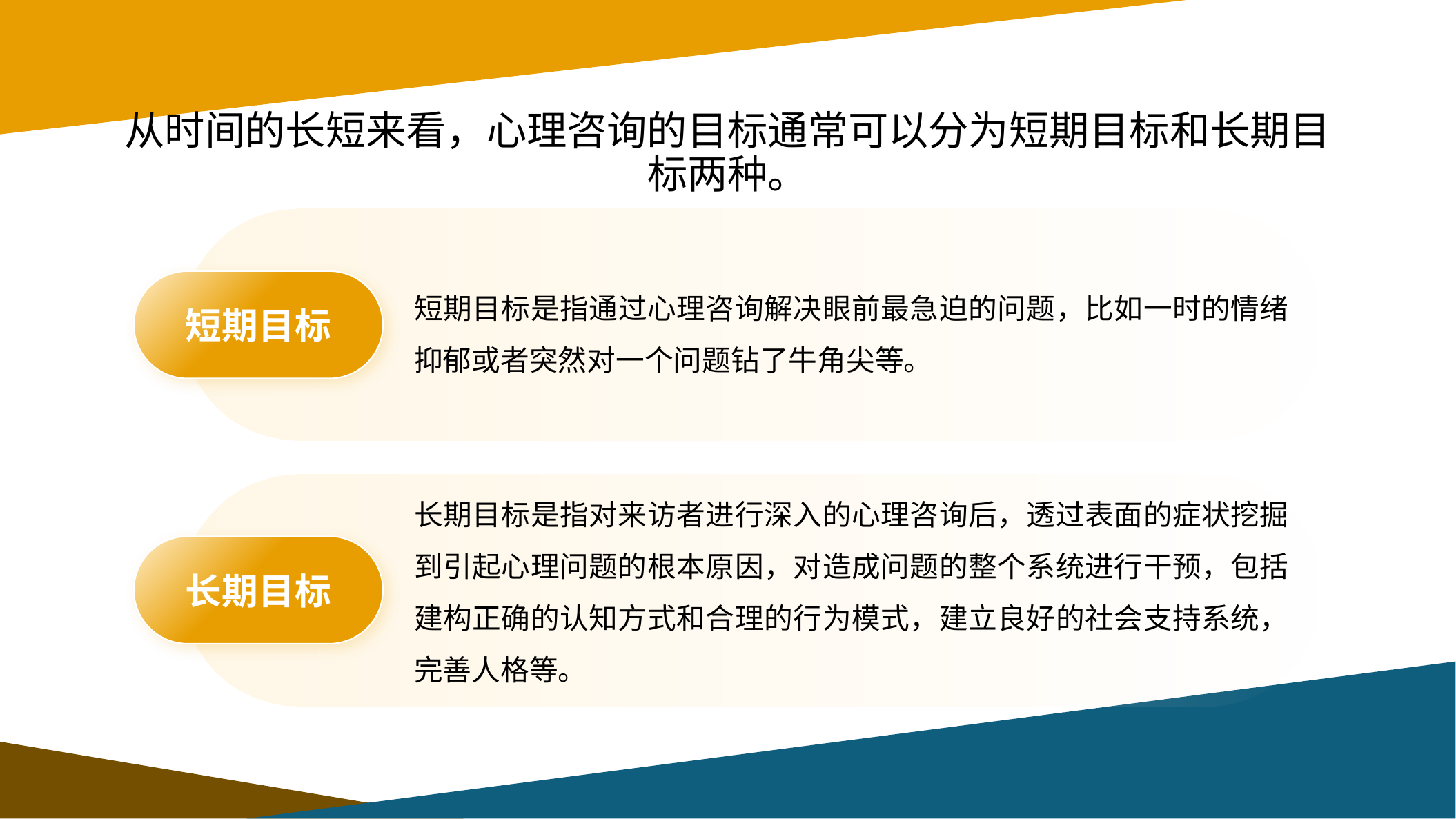

# 从时间的长短来看，心理咨询的目标通常可以分为短期目标和长期目标两种。
短期目标是指通过心理咨询解决眼前最急迫的问题，比如一时的情绪抑郁或者突然对一个问题钻了牛角尖等。
短期目标

长期目标是指对来访者进行深入的心理咨询后，透过表面的症状挖掘到引起心理问题的根本原因，对造成问题的整个系统进行干预，包括建构正确的认知方式和合理的行为模式，建立良好的社会支持系统，完善人格等。

长期目标